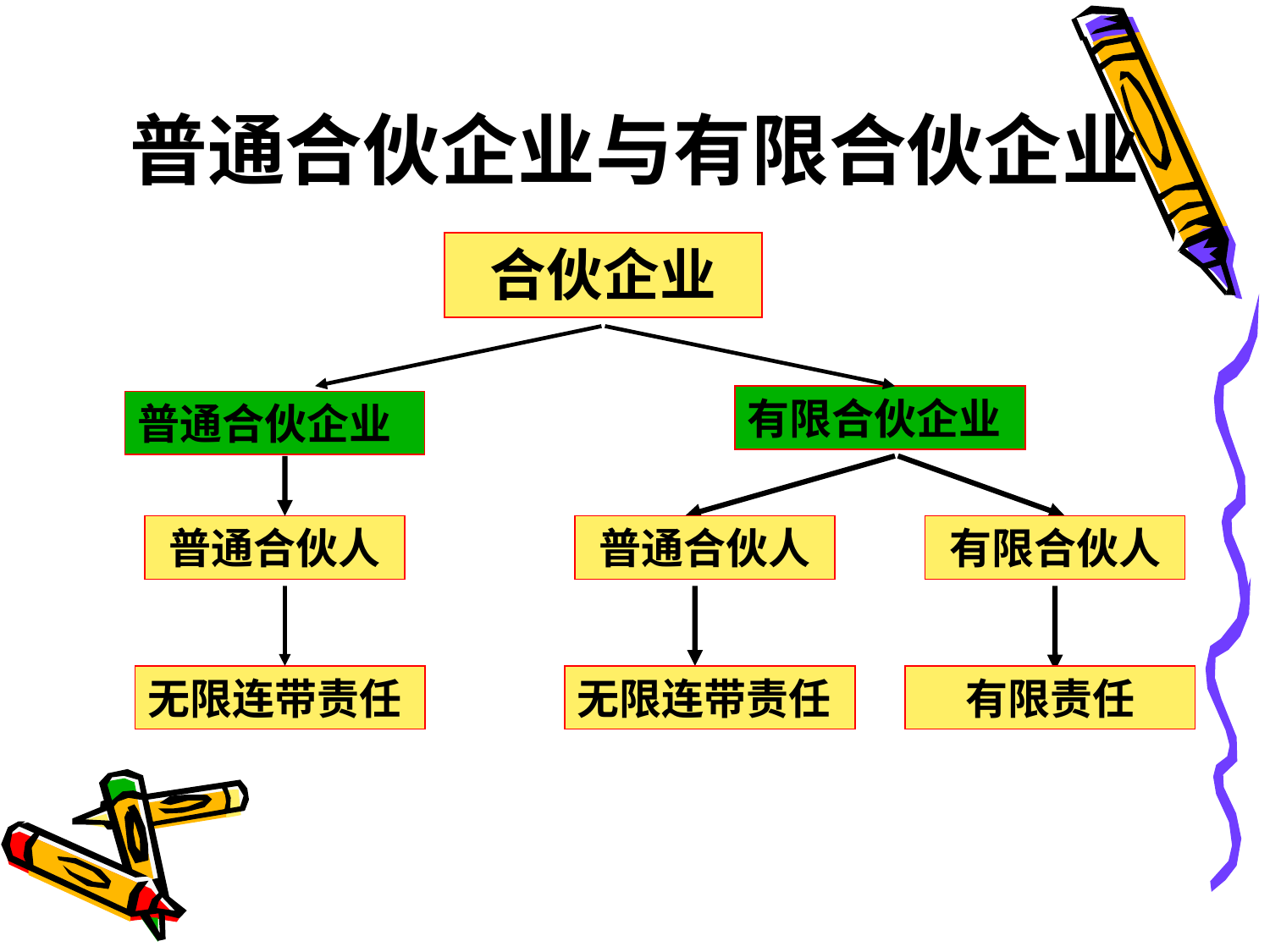

# 普通合伙企业与有限合伙企业
合伙企业

有限合伙企业
普通合伙企业

普通合伙人
普通合伙人
有限合伙人

无限连带责任
无限连带责任
有限责任